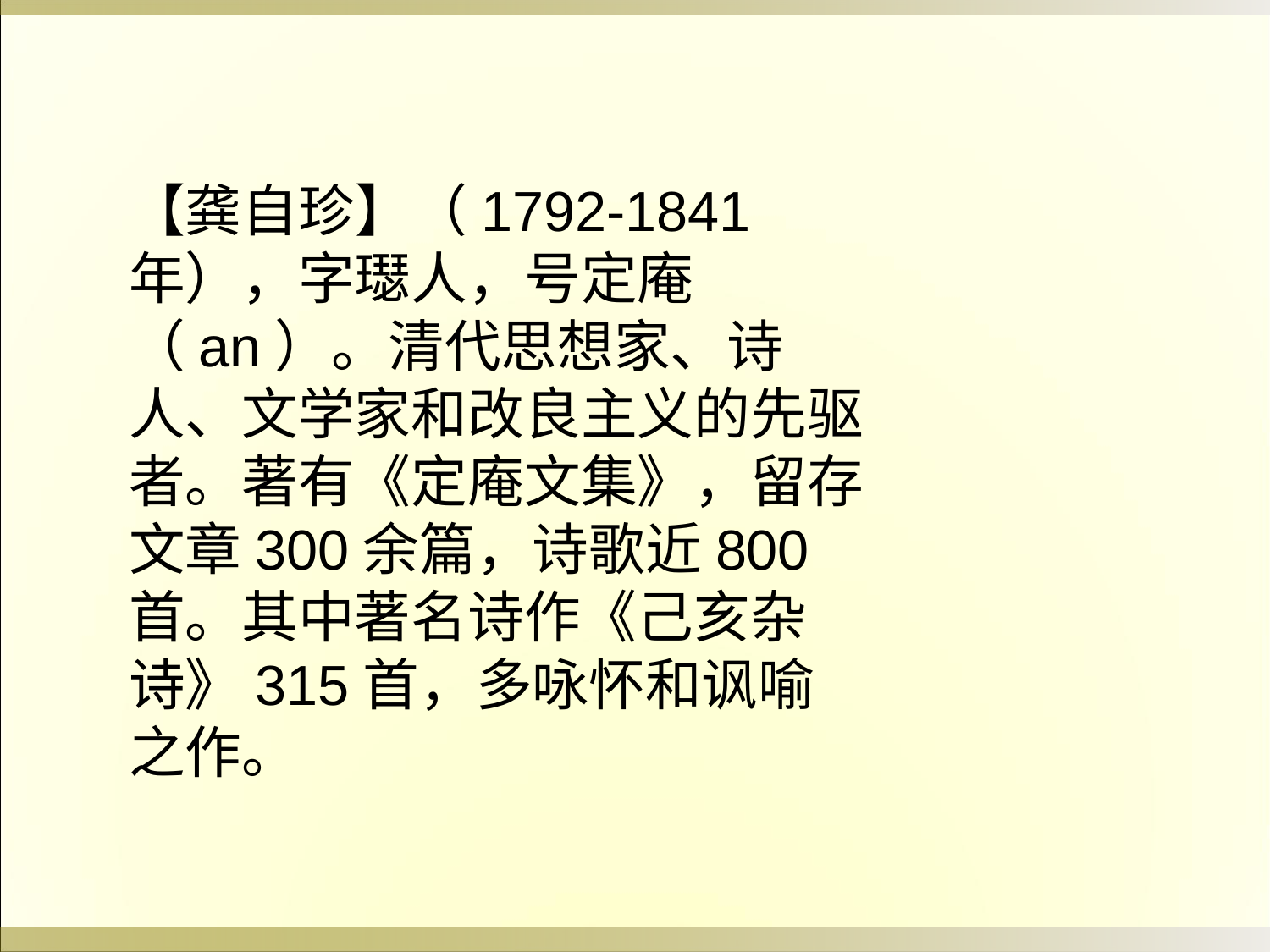

【龚自珍】（1792-1841年），字璱人，号定庵（an）。清代思想家、诗人、文学家和改良主义的先驱者。著有《定庵文集》，留存文章300余篇，诗歌近800首。其中著名诗作《己亥杂诗》315首，多咏怀和讽喻之作。